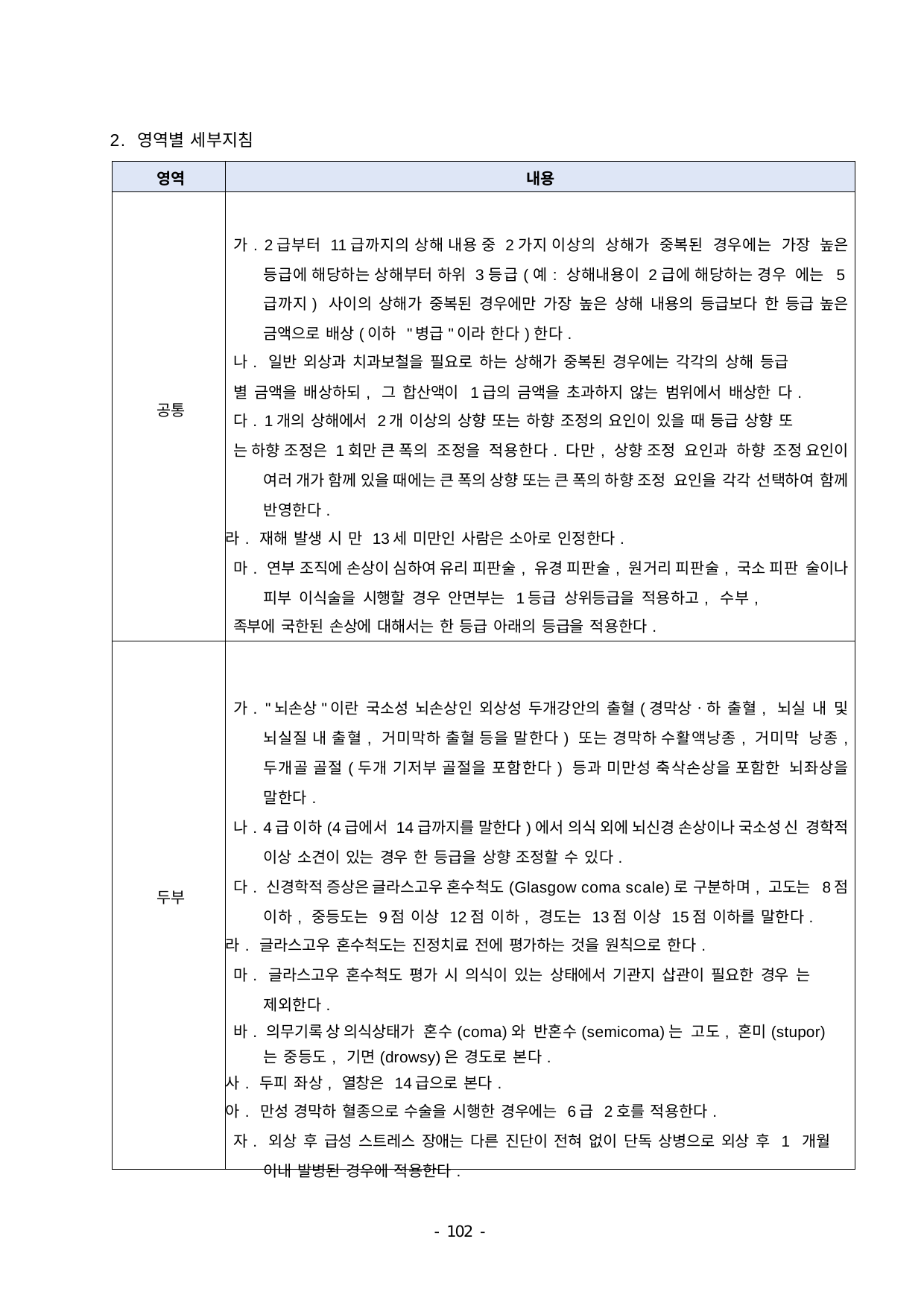

2. 영역별 세부지침
| 영역 | 내용 |
| --- | --- |
| 공통 | 가. 2급부터 11급까지의 상해 내용 중 2가지 이상의 상해가 중복된 경우에는 가장 높은 등급에 해당하는 상해부터 하위 3등급(예: 상해내용이 2급에 해당하는 경우 에는 5급까지) 사이의 상해가 중복된 경우에만 가장 높은 상해 내용의 등급보다 한 등급 높은 금액으로 배상(이하 "병급"이라 한다)한다. 나. 일반 외상과 치과보철을 필요로 하는 상해가 중복된 경우에는 각각의 상해 등급 별 금액을 배상하되, 그 합산액이 1급의 금액을 초과하지 않는 범위에서 배상한 다. 다. 1개의 상해에서 2개 이상의 상향 또는 하향 조정의 요인이 있을 때 등급 상향 또 는 하향 조정은 1회만 큰 폭의 조정을 적용한다. 다만, 상향 조정 요인과 하향 조정 요인이 여러 개가 함께 있을 때에는 큰 폭의 상향 또는 큰 폭의 하향 조정 요인을 각각 선택하여 함께 반영한다. 라. 재해 발생 시 만 13세 미만인 사람은 소아로 인정한다. 마. 연부 조직에 손상이 심하여 유리 피판술, 유경 피판술, 원거리 피판술, 국소 피판 술이나 피부 이식술을 시행할 경우 안면부는 1등급 상위등급을 적용하고, 수부, 족부에 국한된 손상에 대해서는 한 등급 아래의 등급을 적용한다. |
| 두부 | 가. "뇌손상"이란 국소성 뇌손상인 외상성 두개강안의 출혈(경막상ㆍ하 출혈, 뇌실 내 및 뇌실질 내 출혈, 거미막하 출혈 등을 말한다) 또는 경막하 수활액낭종, 거미막 낭종, 두개골 골절(두개 기저부 골절을 포함한다) 등과 미만성 축삭손상을 포함한 뇌좌상을 말한다. 나. 4급 이하(4급에서 14급까지를 말한다)에서 의식 외에 뇌신경 손상이나 국소성 신 경학적 이상 소견이 있는 경우 한 등급을 상향 조정할 수 있다. 다. 신경학적 증상은 글라스고우 혼수척도(Glasgow coma scale)로 구분하며, 고도는 8점 이하, 중등도는 9점 이상 12점 이하, 경도는 13점 이상 15점 이하를 말한다. 라. 글라스고우 혼수척도는 진정치료 전에 평가하는 것을 원칙으로 한다. 마. 글라스고우 혼수척도 평가 시 의식이 있는 상태에서 기관지 삽관이 필요한 경우 는 제외한다. 바. 의무기록 상 의식상태가 혼수(coma)와 반혼수(semicoma)는 고도, 혼미(stupor) 는 중등도, 기면(drowsy)은 경도로 본다. 사. 두피 좌상, 열창은 14급으로 본다. 아. 만성 경막하 혈종으로 수술을 시행한 경우에는 6급 2호를 적용한다. 자. 외상 후 급성 스트레스 장애는 다른 진단이 전혀 없이 단독 상병으로 외상 후 1 개월 이내 발병된 경우에 적용한다. |
- 102 -